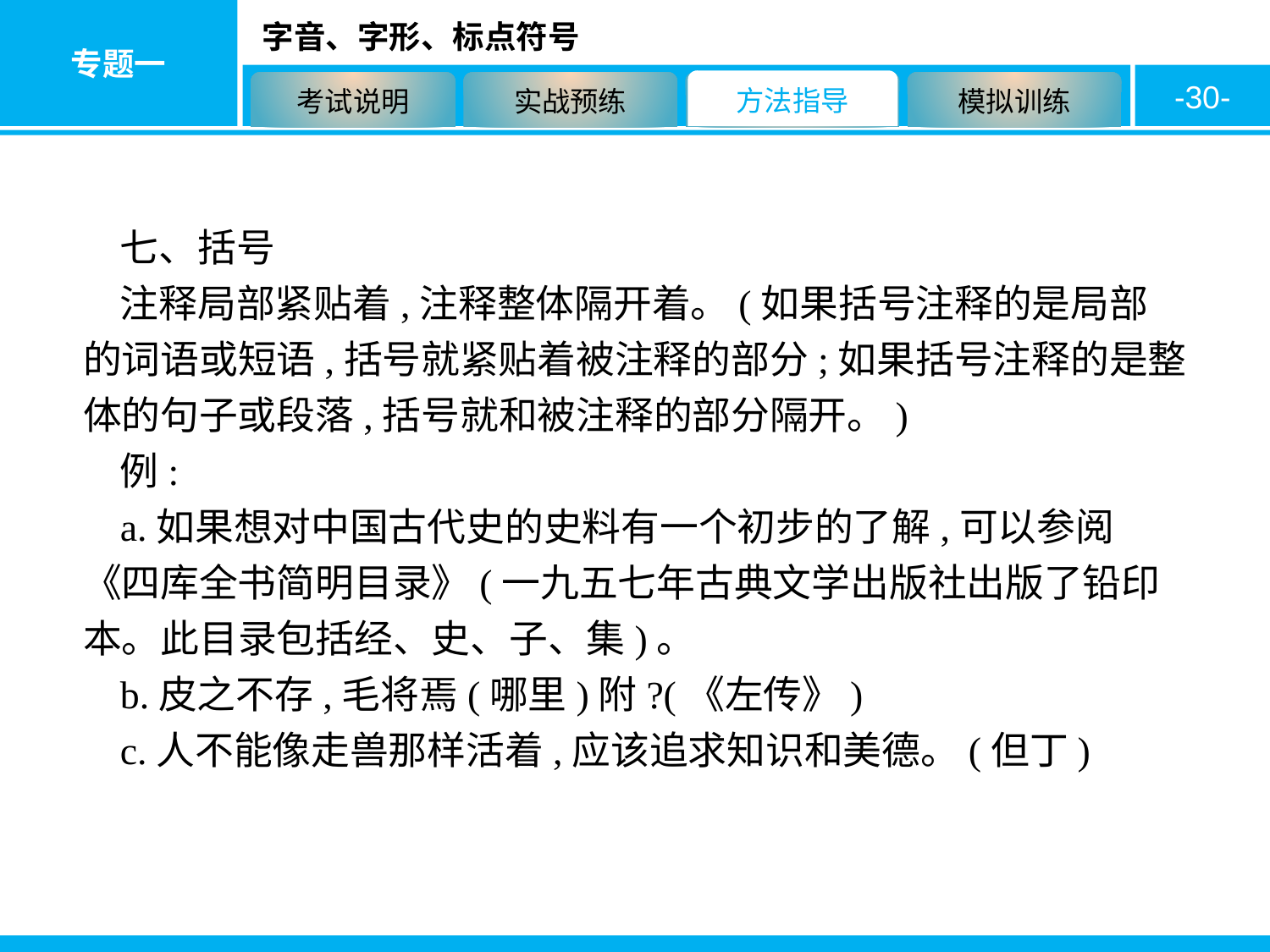

-30-
七、括号
注释局部紧贴着,注释整体隔开着。(如果括号注释的是局部的词语或短语,括号就紧贴着被注释的部分;如果括号注释的是整体的句子或段落,括号就和被注释的部分隔开。)
例:
a.如果想对中国古代史的史料有一个初步的了解,可以参阅《四库全书简明目录》(一九五七年古典文学出版社出版了铅印本。此目录包括经、史、子、集)。
b.皮之不存,毛将焉(哪里)附?(《左传》)
c.人不能像走兽那样活着,应该追求知识和美德。(但丁)